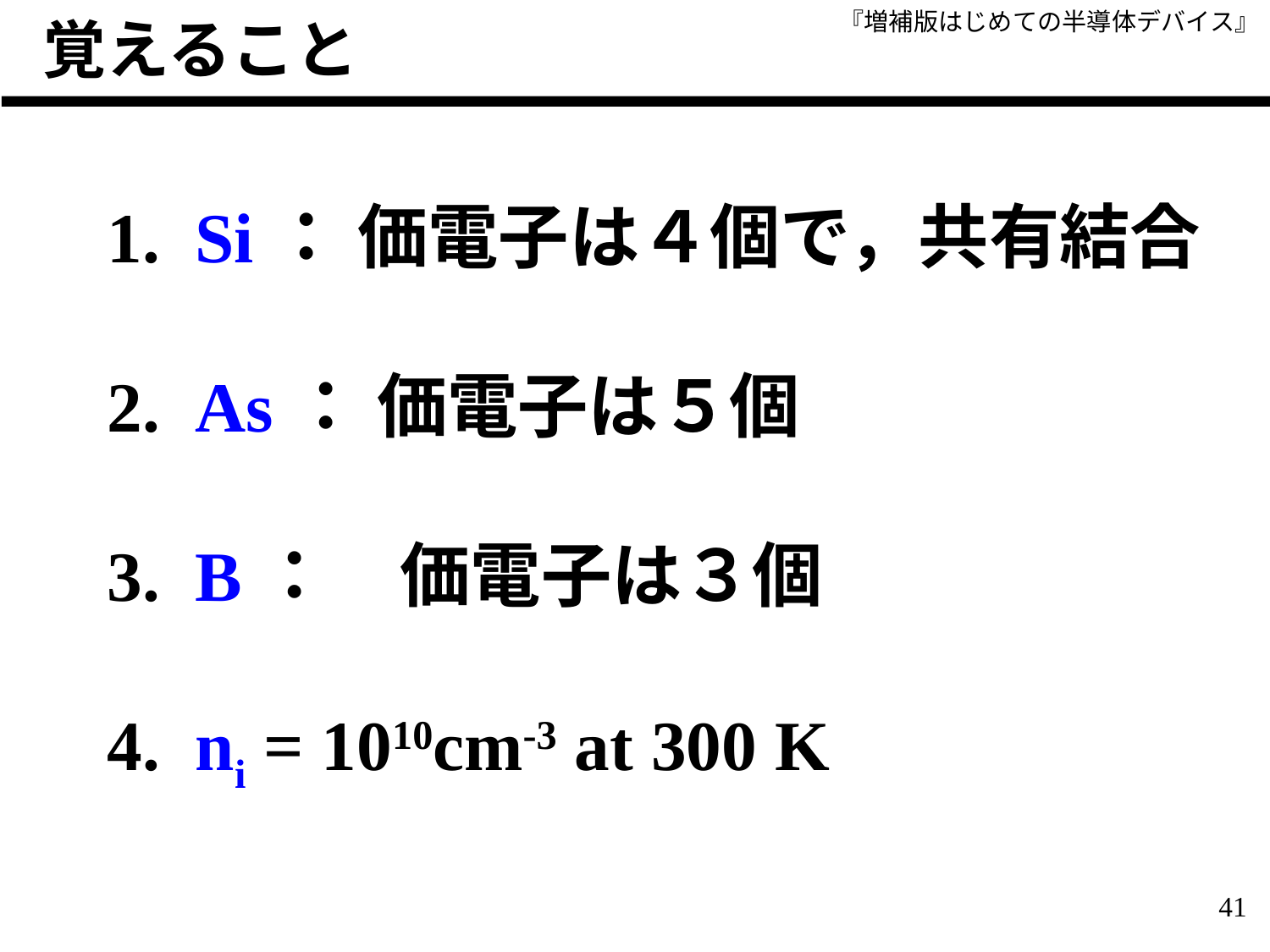

覚えること
  Si： 価電子は４個で，共有結合
  As： 価電子は５個
  B：　価電子は３個
  ni = 1010cm-3 at 300 K
41